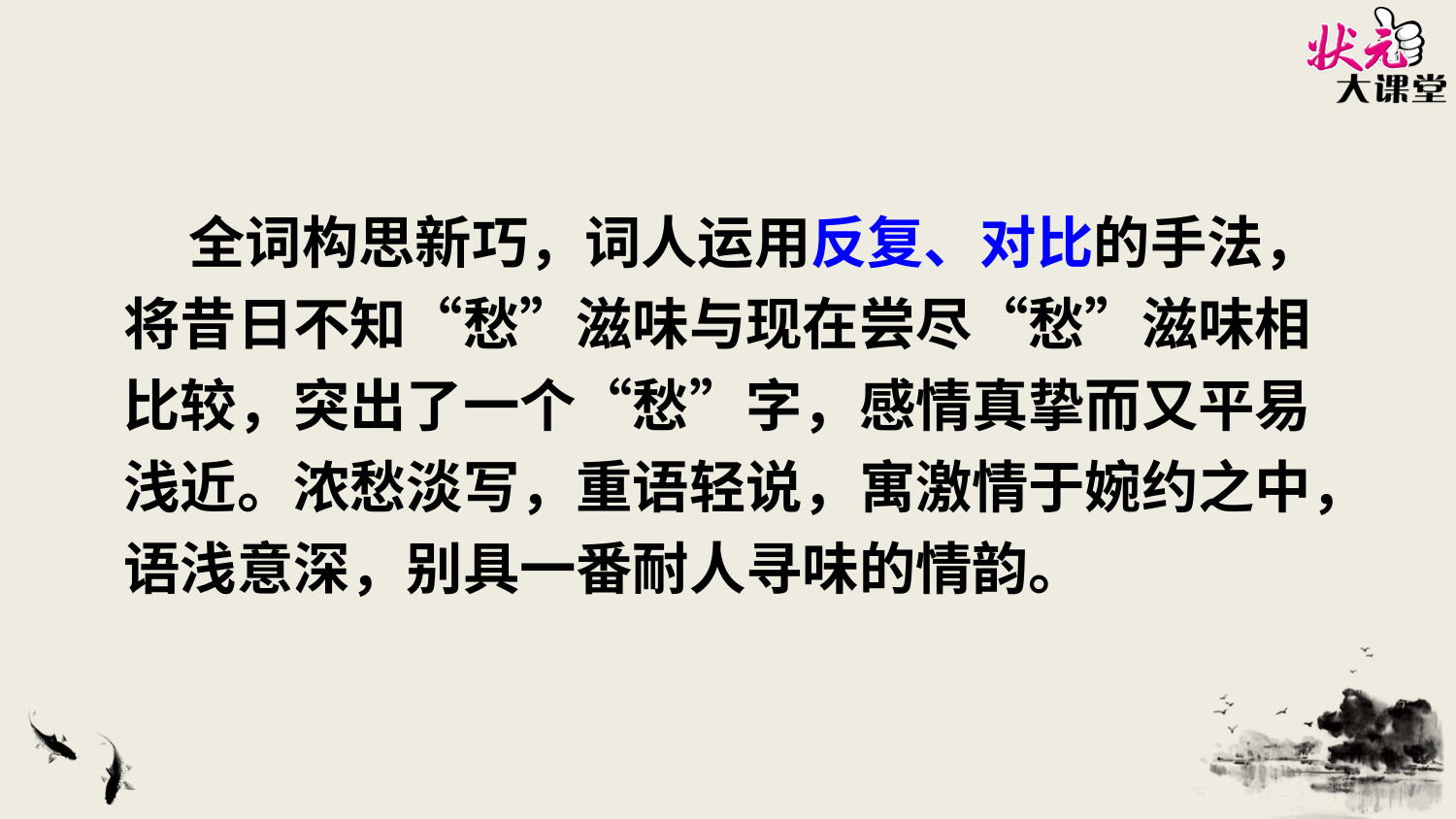

状元成才路
状元成才路
    全词构思新巧，词人运用反复、对比的手法，将昔日不知“愁”滋味与现在尝尽“愁”滋味相比较，突出了一个“愁”字，感情真挚而又平易浅近。浓愁淡写，重语轻说，寓激情于婉约之中，语浅意深，别具一番耐人寻味的情韵。
状元成才路
状元成才路
状元成才路
状元成才路
状元成才路
状元成才路
状元成才路
状元成才路
状元成才路
状元成才路
状元成才路
状元成才路
状元成才路
状元成才路
状元成才路
状元成才路
状元成才路
状元成才路
状元成才路
状元成才路
状元成才路
状元成才路
状元成才路
状元成才路
状元成才路
状元成才路
状元成才路
状元成才路
状元成才路
状元成才路
状元成才路
状元成才路
状元成才路
状元成才路
状元成才路
状元成才路
状元成才路
状元成才路
状元成才路
状元成才路
状元成才路
状元成才路
状元成才路
状元成才路
状元成才路
状元成才路
状元成才路
状元成才路
状元成才路
状元成才路
状元成才路
状元成才路
状元成才路
状元成才路
状元成才路
状元成才路
状元成才路
状元成才路
状元成才路
状元成才路
状元成才路
状元成才路
状元成才路
状元成才路
状元成才路
状元成才路
状元成才路
状元成才路
状元成才路
状元成才路
状元成才路
状元成才路
状元成才路
状元成才路
状元成才路
状元成才路
状元成才路
状元成才路
状元成才路
状元成才路
状元成才路
状元成才路
状元成才路
状元成才路
状元成才路
状元成才路
状元成才路
状元成才路
状元成才路
状元成才路
状元成才路
状元成才路
状元成才路
状元成才路
状元成才路
状元成才路
状元成才路
状元成才路